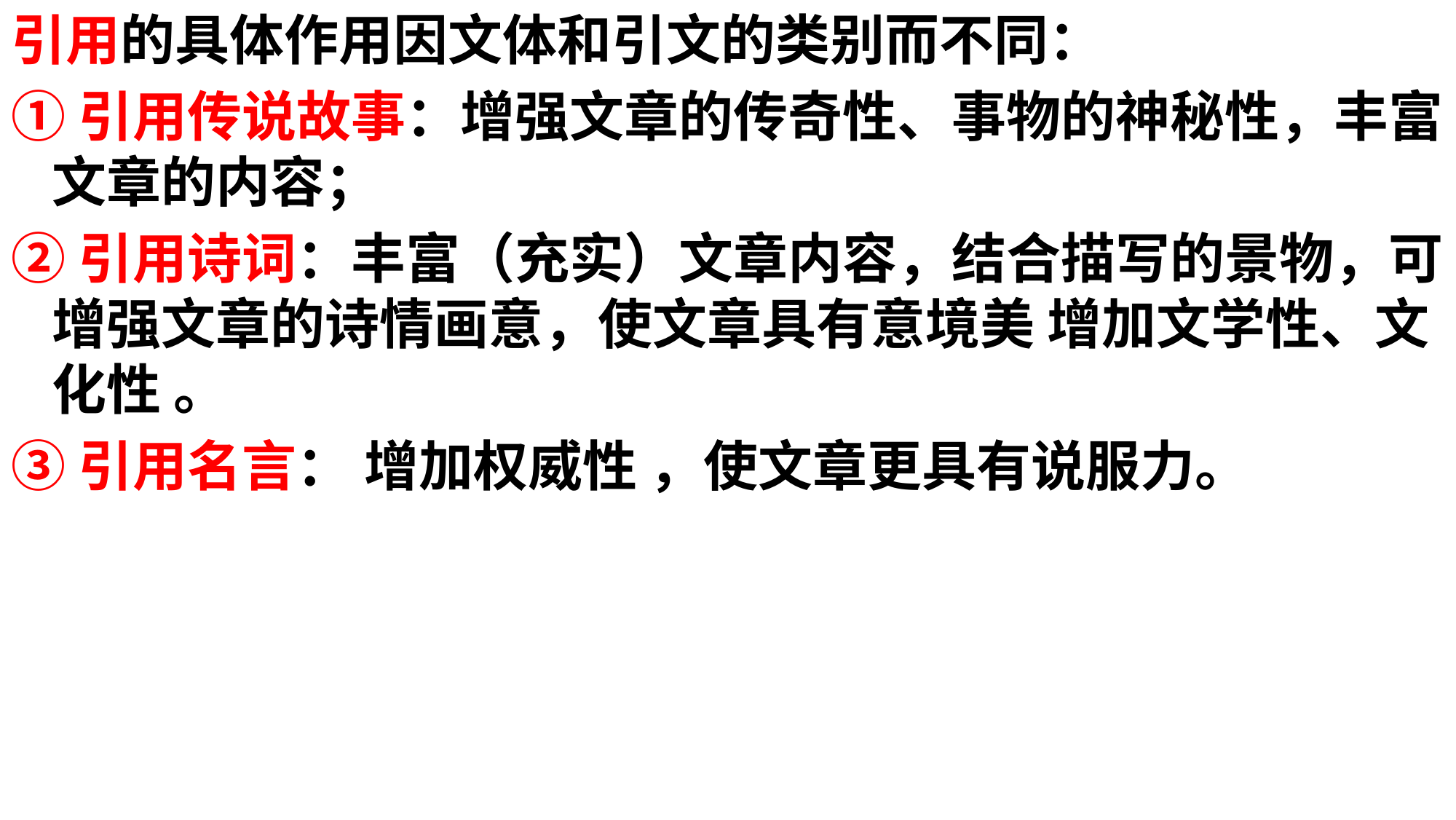

引用的具体作用因文体和引文的类别而不同：
①引用传说故事：增强文章的传奇性、事物的神秘性，丰富文章的内容；
②引用诗词：丰富（充实）文章内容，结合描写的景物，可增强文章的诗情画意，使文章具有意境美 增加文学性、文化性 。
③引用名言： 增加权威性 ，使文章更具有说服力。